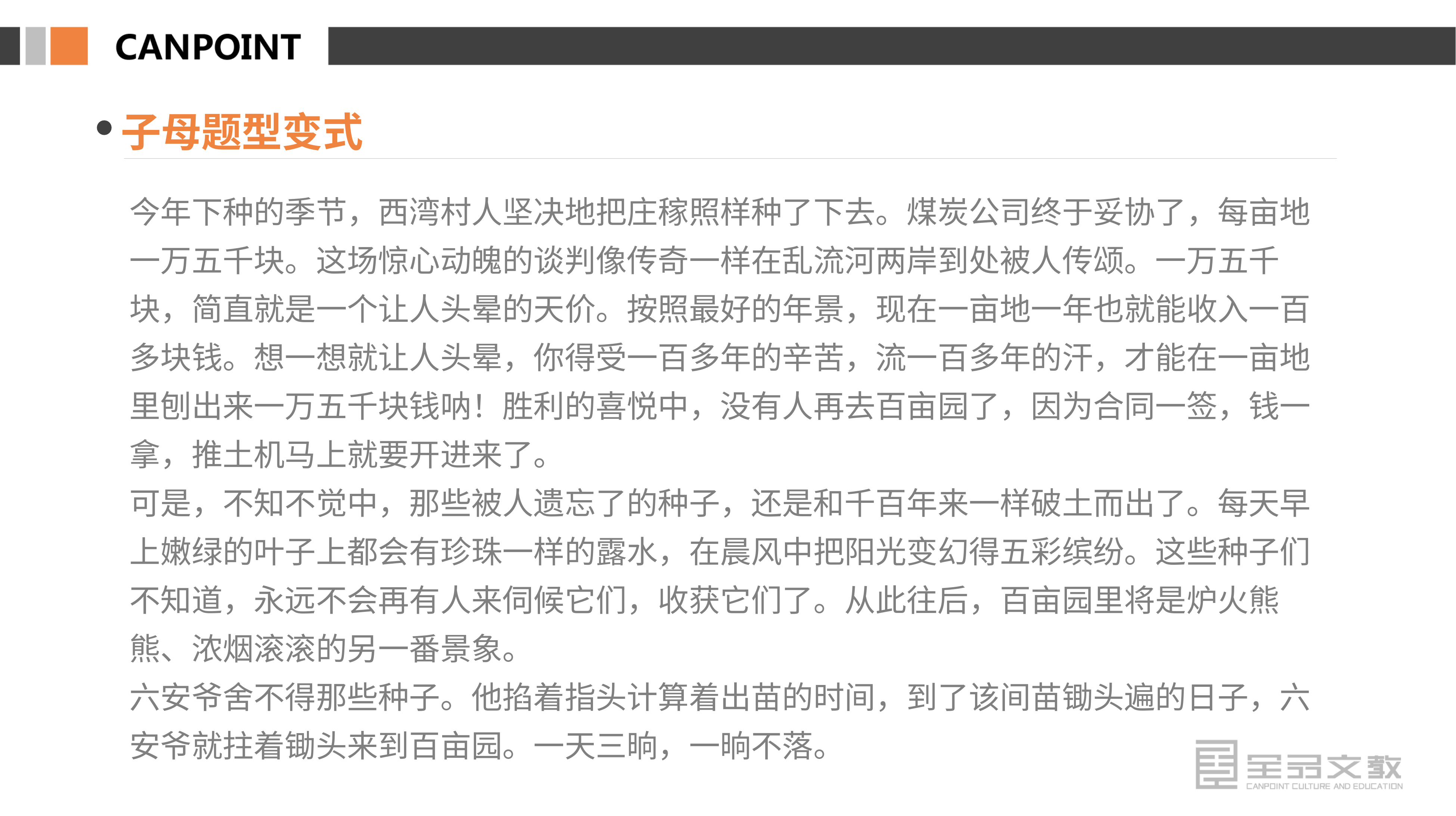

子母题型变式

今年下种的季节，西湾村人坚决地把庄稼照样种了下去。煤炭公司终于妥协了，每亩地一万五千块。这场惊心动魄的谈判像传奇一样在乱流河两岸到处被人传颂。一万五千块，简直就是一个让人头晕的天价。按照最好的年景，现在一亩地一年也就能收入一百多块钱。想一想就让人头晕，你得受一百多年的辛苦，流一百多年的汗，才能在一亩地里刨出来一万五千块钱呐！胜利的喜悦中，没有人再去百亩园了，因为合同一签，钱一拿，推土机马上就要开进来了。
可是，不知不觉中，那些被人遗忘了的种子，还是和千百年来一样破土而出了。每天早上嫩绿的叶子上都会有珍珠一样的露水，在晨风中把阳光变幻得五彩缤纷。这些种子们不知道，永远不会再有人来伺候它们，收获它们了。从此往后，百亩园里将是炉火熊熊、浓烟滚滚的另一番景象。
六安爷舍不得那些种子。他掐着指头计算着出苗的时间，到了该间苗锄头遍的日子，六安爷就拄着锄头来到百亩园。一天三晌，一晌不落。